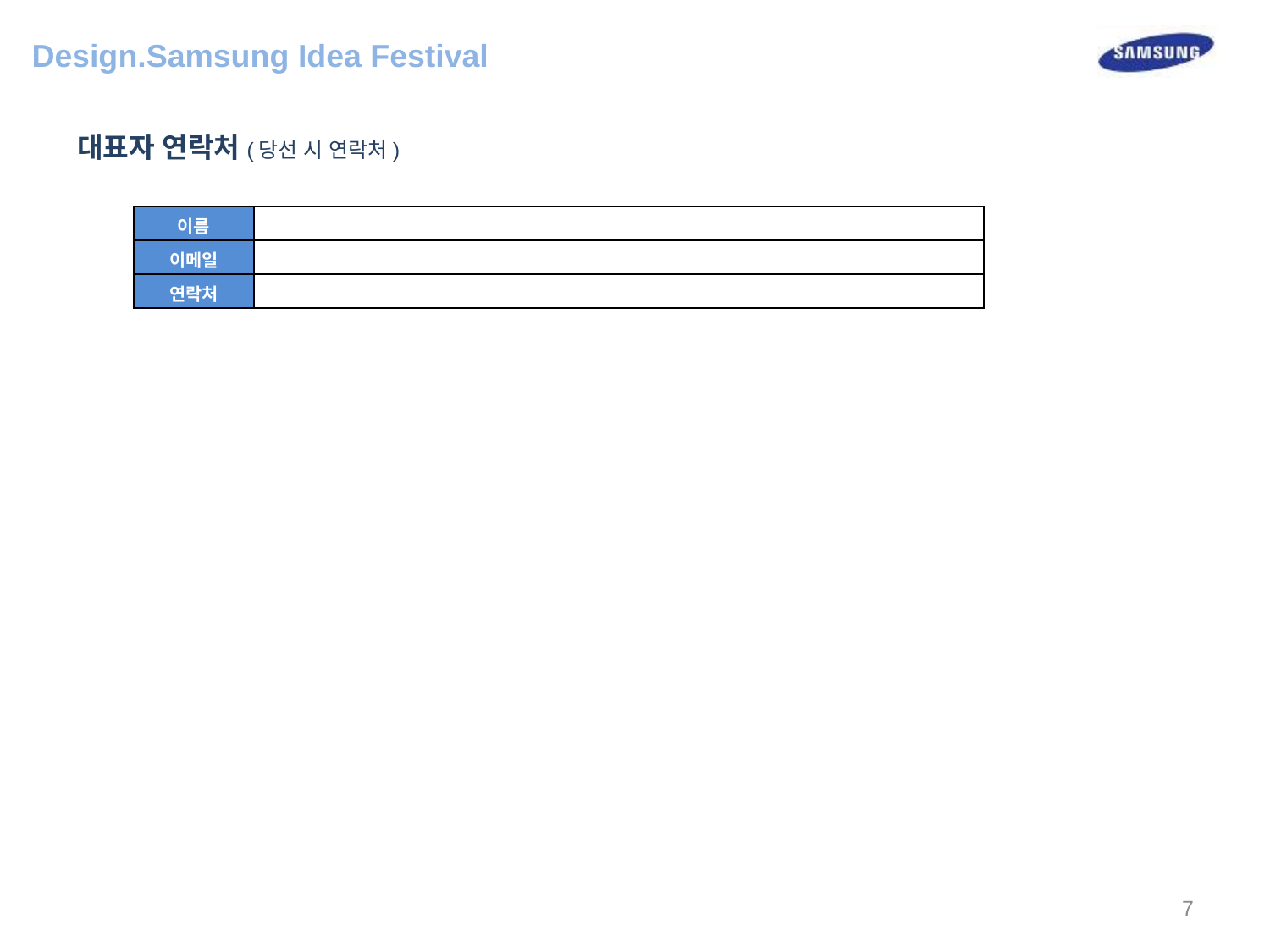

| 이름 |  |
| --- | --- |
| 이메일 |  |
| 연락처 |  |
7